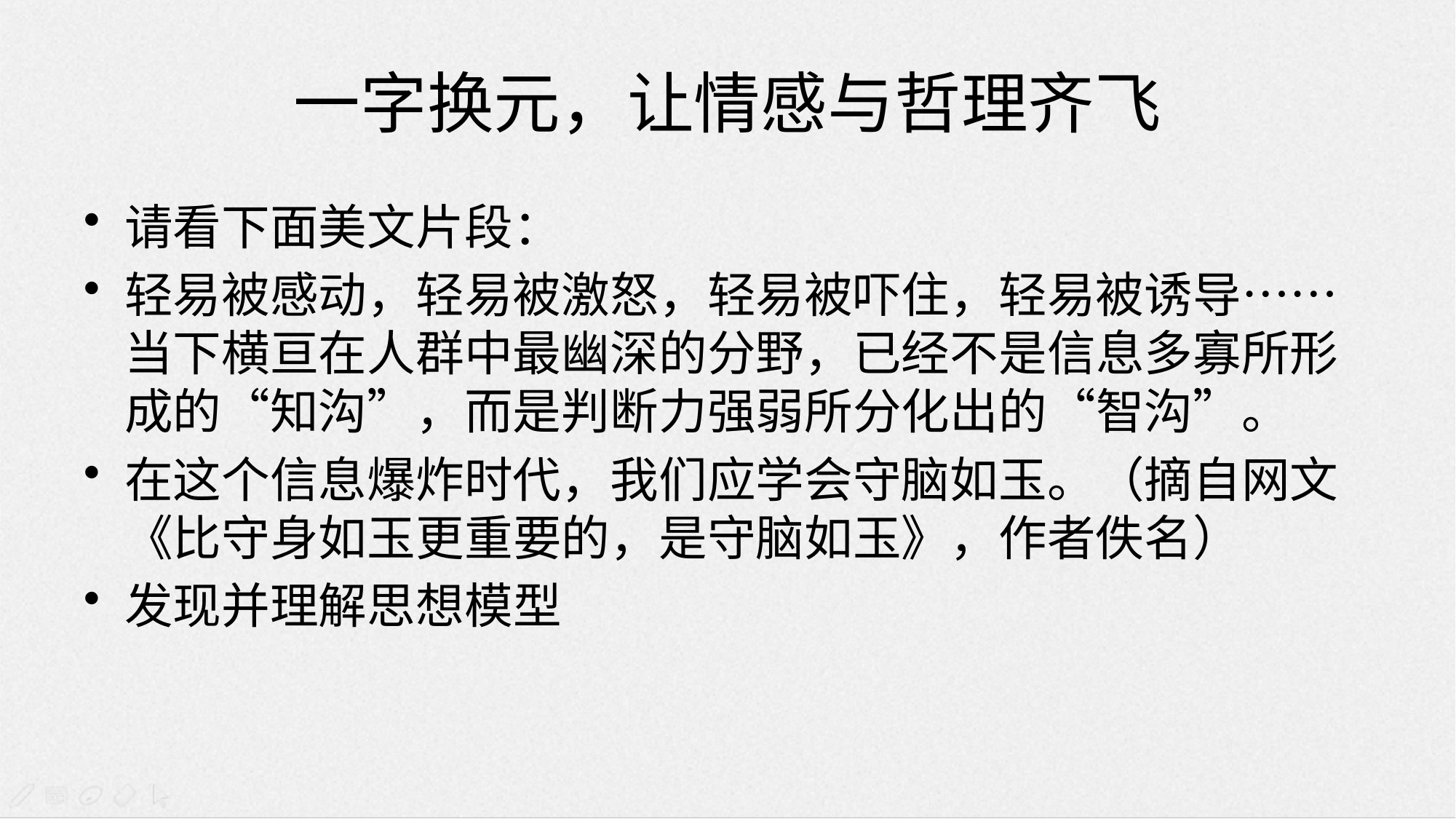

# 一字换元，让情感与哲理齐飞
请看下面美文片段：
轻易被感动，轻易被激怒，轻易被吓住，轻易被诱导……当下横亘在人群中最幽深的分野，已经不是信息多寡所形成的“知沟”，而是判断力强弱所分化出的“智沟”。
在这个信息爆炸时代，我们应学会守脑如玉。（摘自网文《比守身如玉更重要的，是守脑如玉》，作者佚名）
发现并理解思想模型